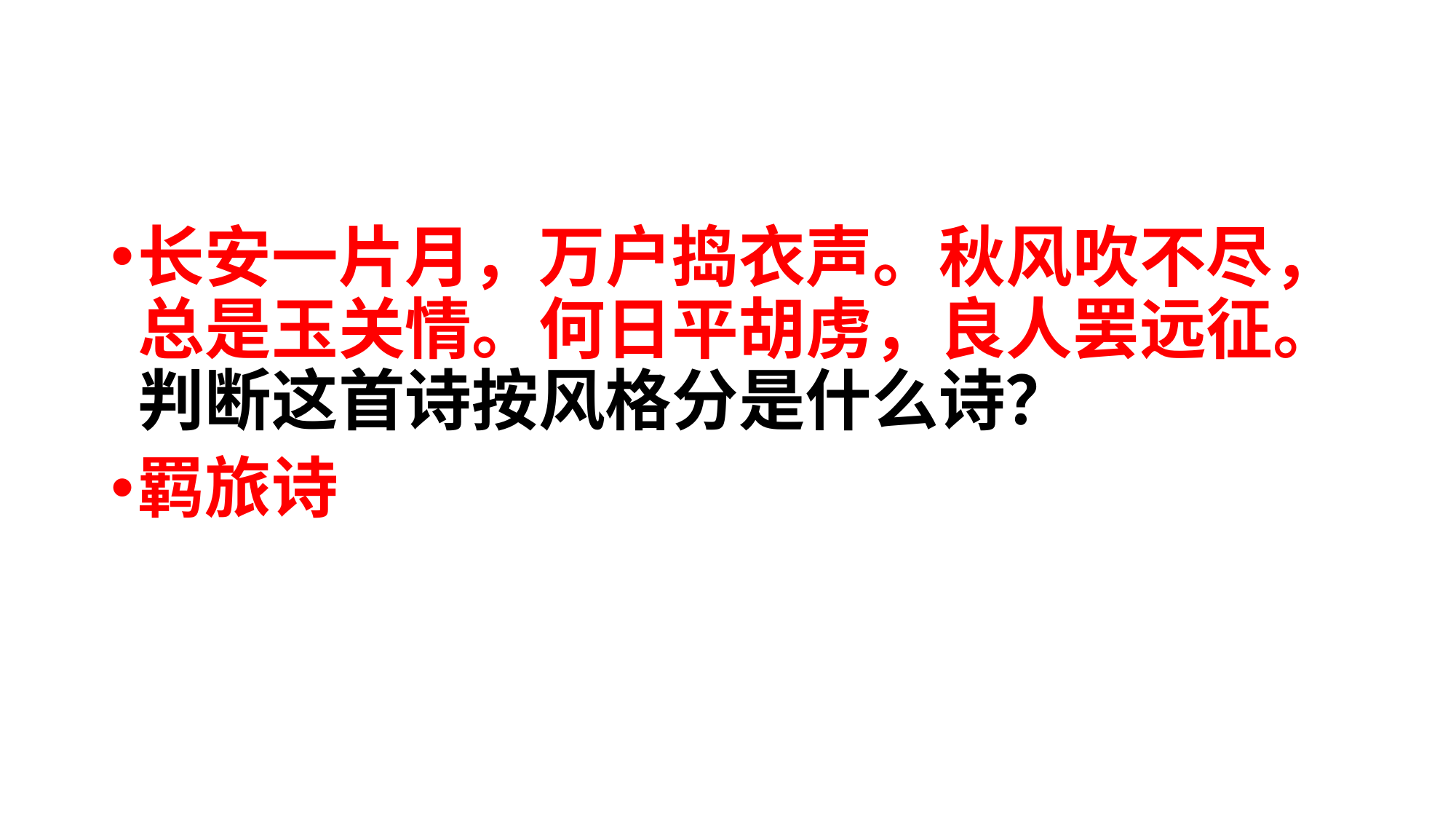

#
长安一片月，万户捣衣声。秋风吹不尽，总是玉关情。何日平胡虏，良人罢远征。判断这首诗按风格分是什么诗？
羁旅诗